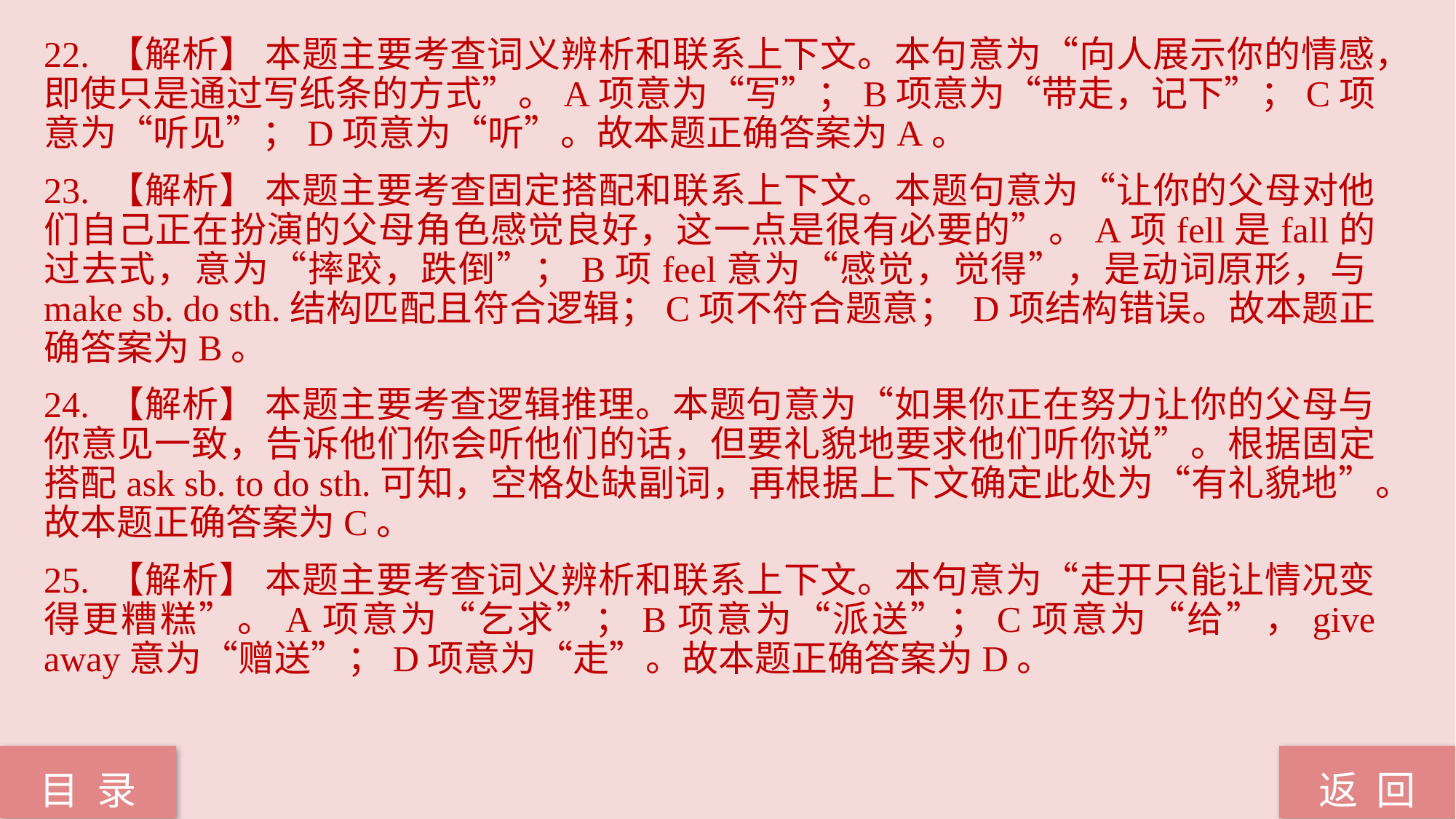

22. 【解析】 本题主要考查词义辨析和联系上下文。本句意为“向人展示你的情感，即使只是通过写纸条的方式”。A项意为“写”；B项意为“带走，记下”；C项意为“听见”；D项意为“听”。故本题正确答案为A。
23. 【解析】 本题主要考查固定搭配和联系上下文。本题句意为“让你的父母对他们自己正在扮演的父母角色感觉良好，这一点是很有必要的”。A项fell是fall的过去式，意为“摔跤，跌倒”；B项feel意为“感觉，觉得”，是动词原形，与make sb. do sth.结构匹配且符合逻辑；C项不符合题意； D项结构错误。故本题正确答案为B。
24. 【解析】 本题主要考查逻辑推理。本题句意为“如果你正在努力让你的父母与你意见一致，告诉他们你会听他们的话，但要礼貌地要求他们听你说”。根据固定搭配ask sb. to do sth.可知，空格处缺副词，再根据上下文确定此处为“有礼貌地”。故本题正确答案为C。
25. 【解析】 本题主要考查词义辨析和联系上下文。本句意为“走开只能让情况变得更糟糕”。A项意为“乞求”；B项意为“派送”；C项意为“给”，give away意为“赠送”；D项意为“走”。故本题正确答案为D。
返  回